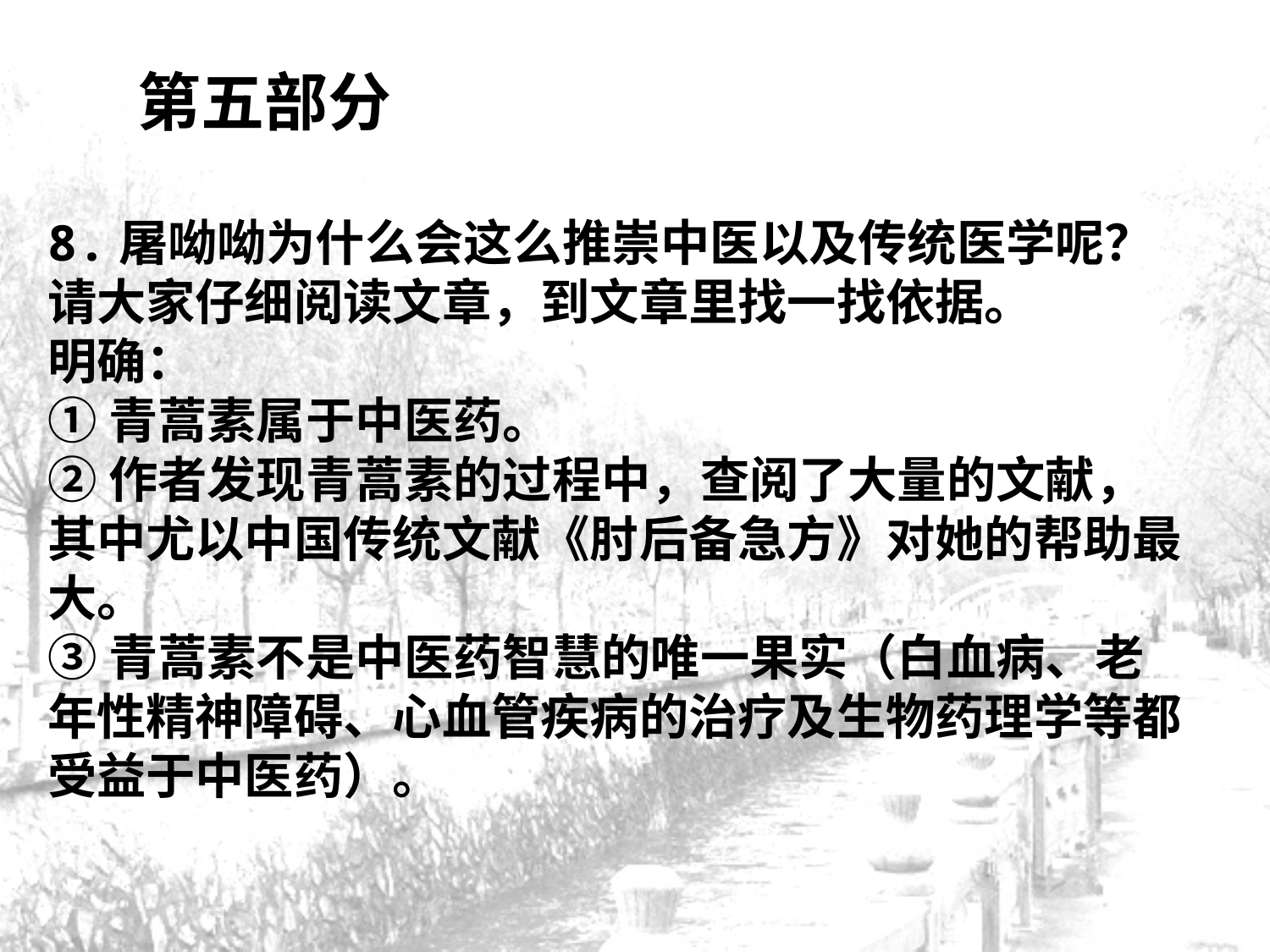

第五部分
8.屠呦呦为什么会这么推崇中医以及传统医学呢？请大家仔细阅读文章，到文章里找一找依据。
明确：
①青蒿素属于中医药。
②作者发现青蒿素的过程中，查阅了大量的文献，其中尤以中国传统文献《肘后备急方》对她的帮助最大。
③青蒿素不是中医药智慧的唯一果实（白血病、老年性精神障碍、心血管疾病的治疗及生物药理学等都受益于中医药）。